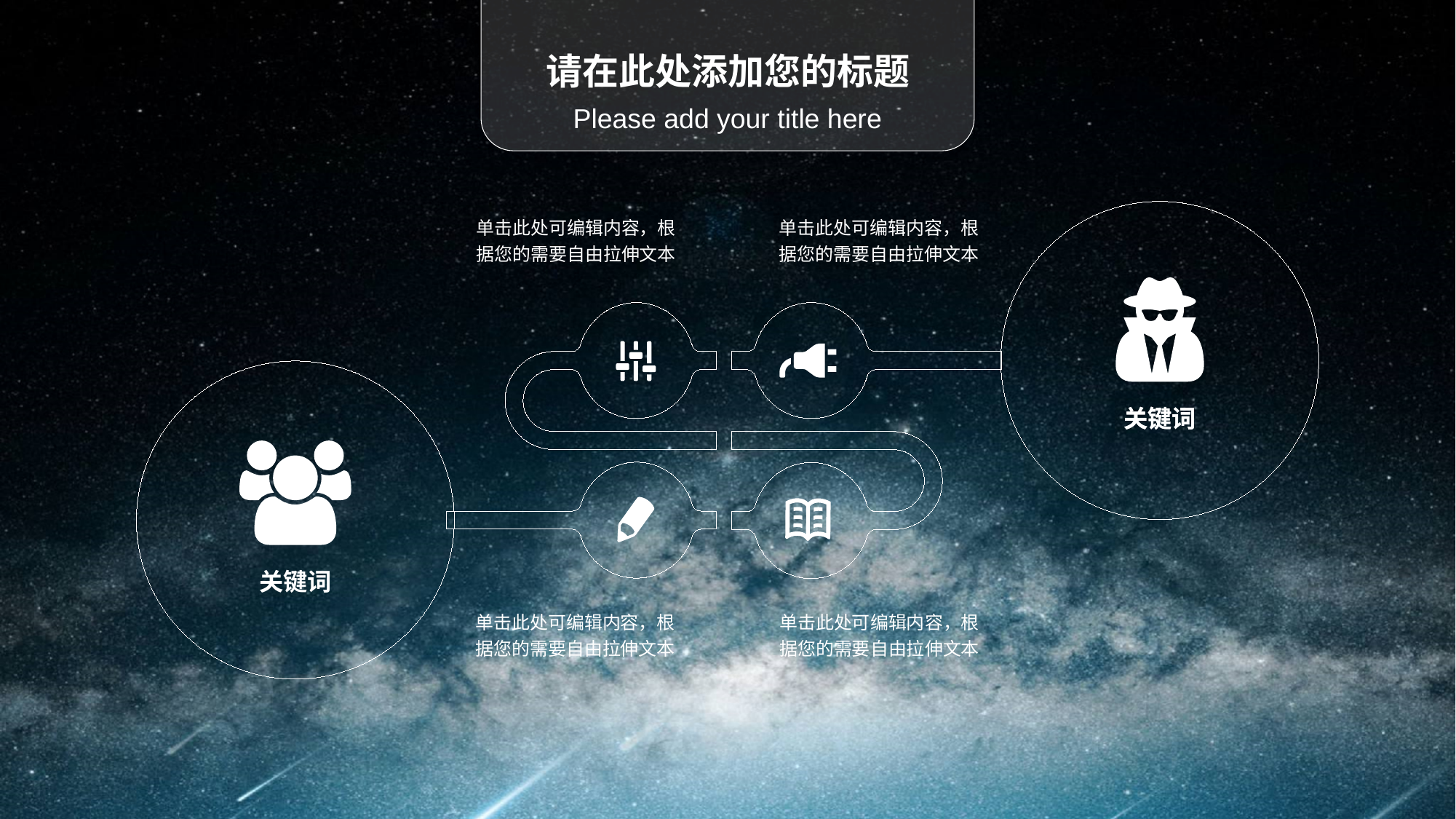

请在此处添加您的标题
Please add your title here

单击此处可编辑内容，根据您的需要自由拉伸文本
单击此处可编辑内容，根据您的需要自由拉伸文本

关键词
关键词

关键词
单击此处可编辑内容，根据您的需要自由拉伸文本
单击此处可编辑内容，根据您的需要自由拉伸文本